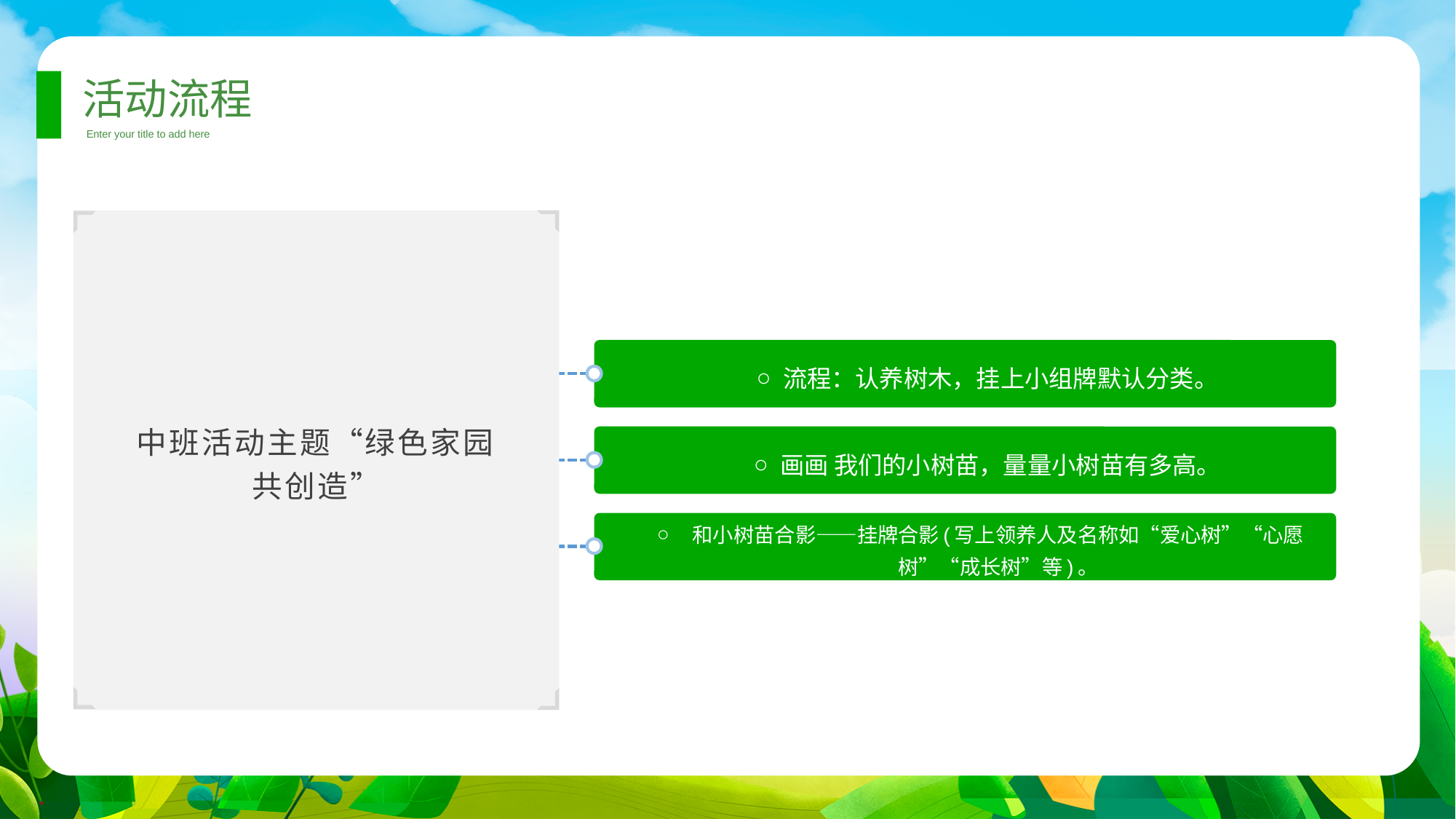

活动流程

Enter your title to add here

中班活动主题“绿色家园共创造”
流程：认养树木，挂上小组牌默认分类。

画画 我们的小树苗，量量小树苗有多高。

和小树苗合影——挂牌合影(写上领养人及名称如“爱心树”“心愿树”“成长树”等)。